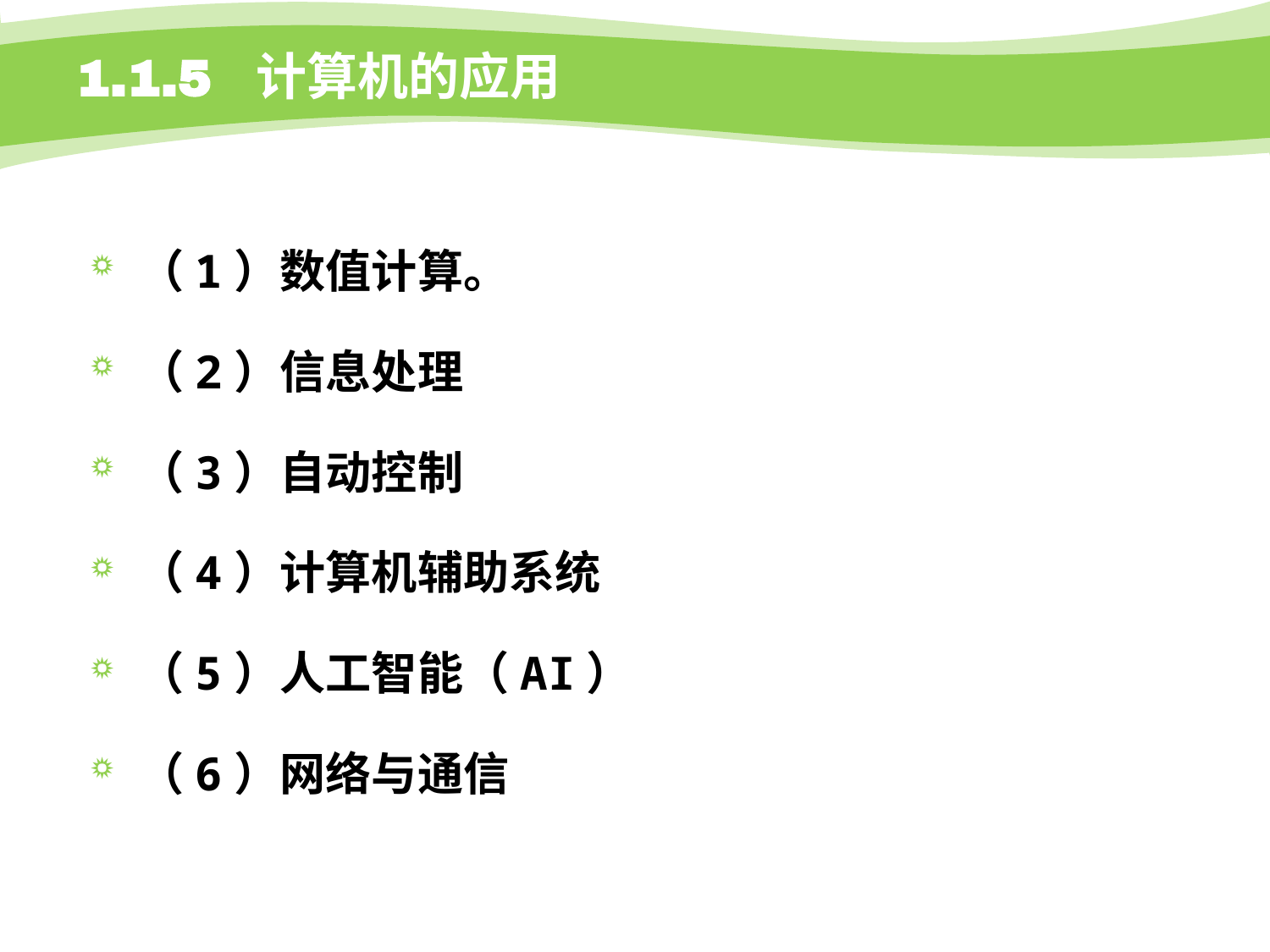

# 1.1.5  计算机的应用
（1）数值计算。
（2）信息处理
（3）自动控制
（4）计算机辅助系统
（5）人工智能（AI）
（6）网络与通信